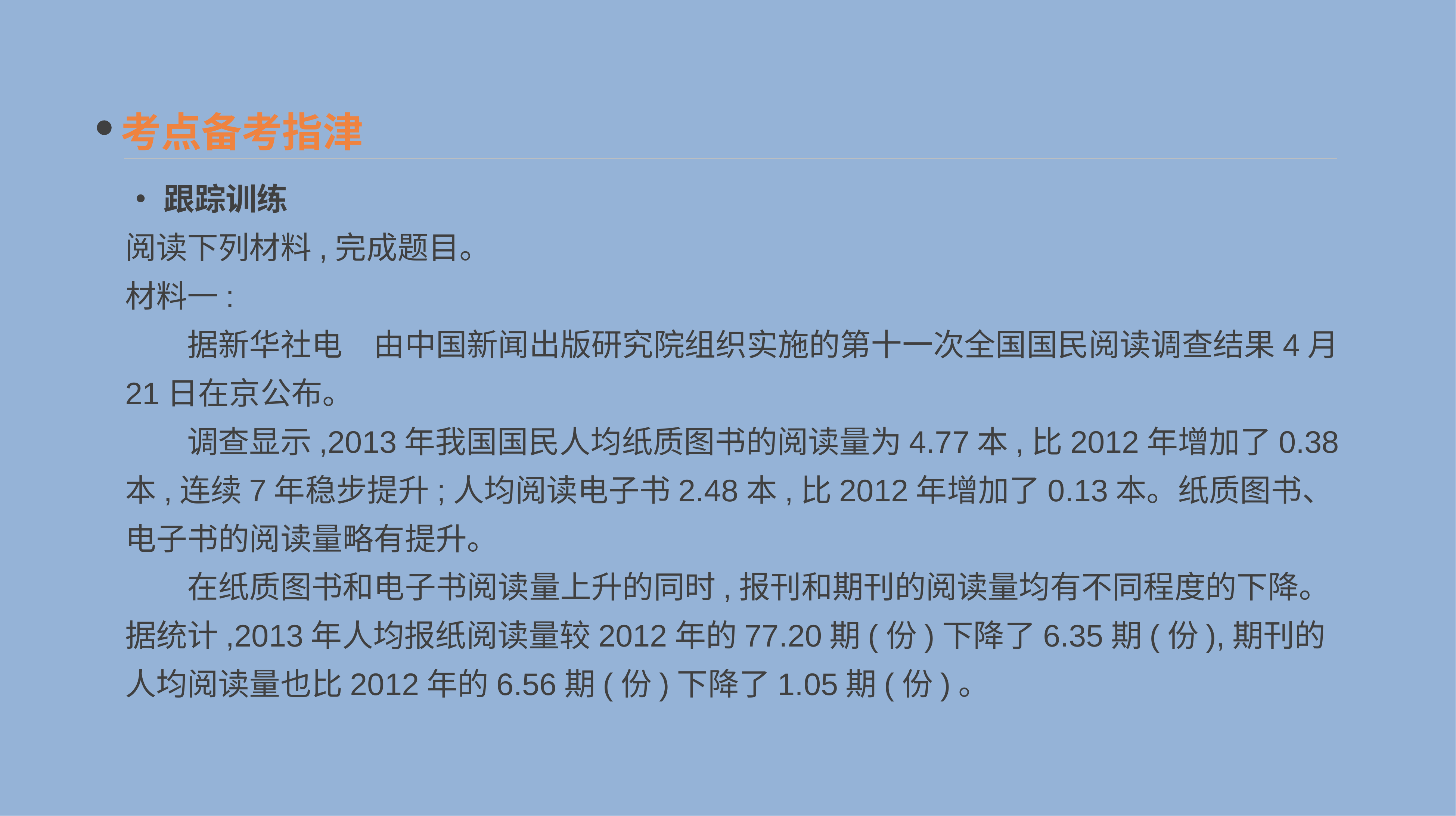

考点备考指津

•跟踪训练
阅读下列材料,完成题目。
材料一:
　　据新华社电　由中国新闻出版研究院组织实施的第十一次全国国民阅读调查结果4月21日在京公布。
　　调查显示,2013年我国国民人均纸质图书的阅读量为4.77本,比2012年增加了0.38本,连续7年稳步提升;人均阅读电子书2.48本,比2012年增加了0.13本。纸质图书、电子书的阅读量略有提升。
　　在纸质图书和电子书阅读量上升的同时,报刊和期刊的阅读量均有不同程度的下降。据统计,2013年人均报纸阅读量较2012年的77.20期(份)下降了6.35期(份),期刊的人均阅读量也比2012年的6.56期(份)下降了1.05期(份)。